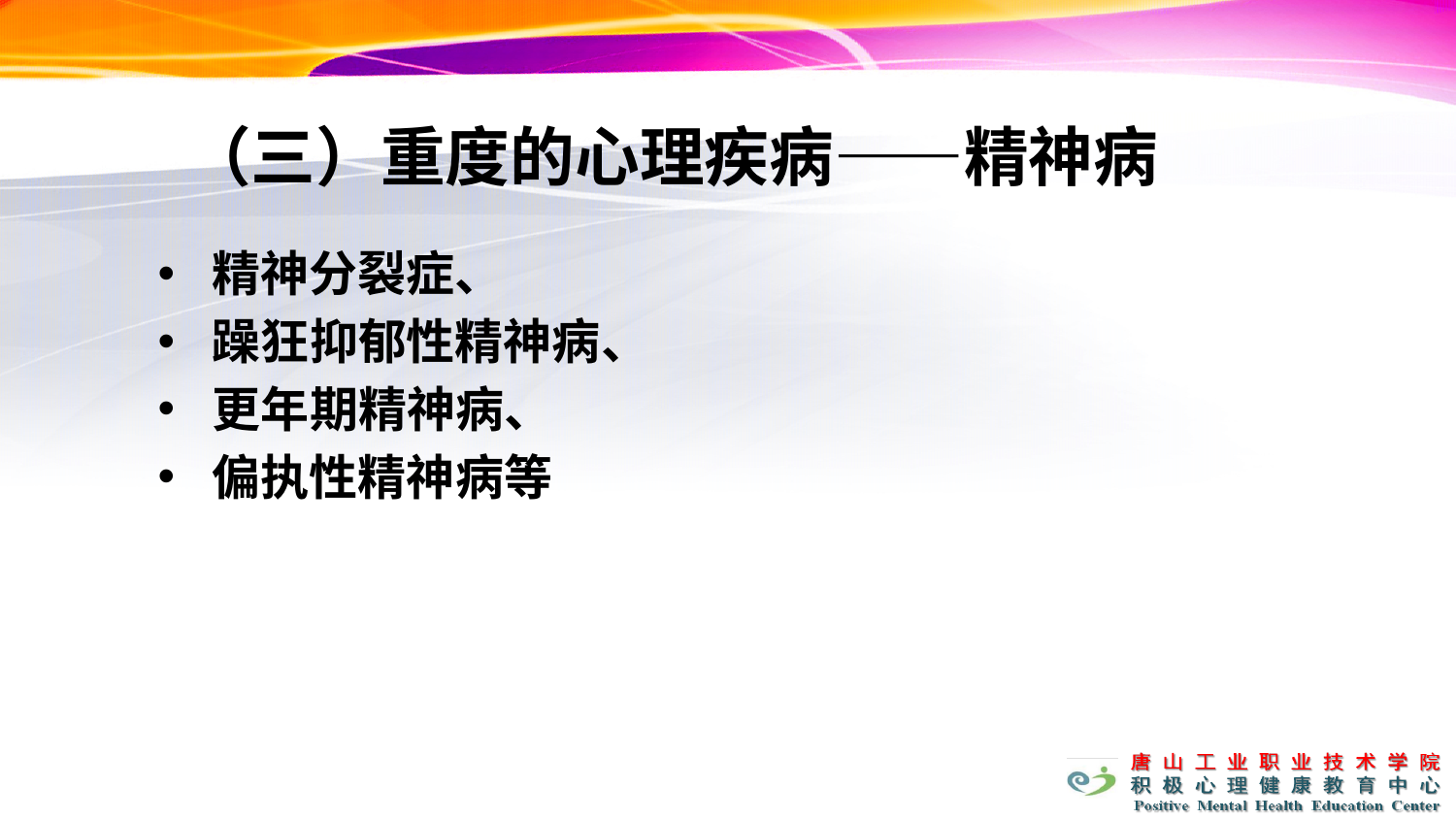

# （三）重度的心理疾病——精神病
精神分裂症、
躁狂抑郁性精神病、
更年期精神病、
偏执性精神病等